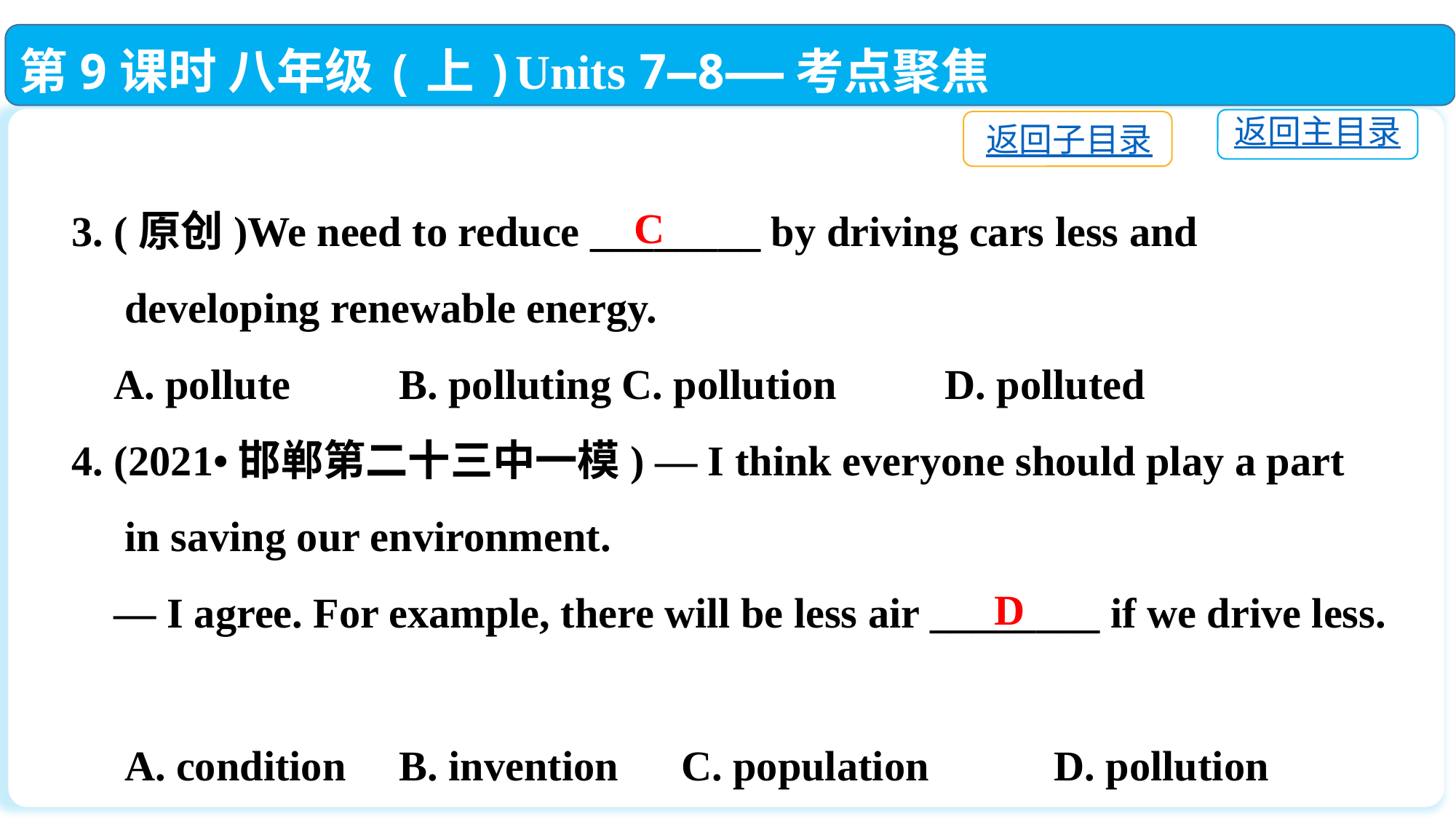

第9课时 八年级(上)Units 7—8——考点聚焦

返回主目录

返回子目录
3. (原创)We need to reduce ________ by driving cars less and
     developing renewable energy.
    A. pollute	B. polluting C. pollution	D. polluted
4. (2021•邯郸第二十三中一模) — I think everyone should play a part
     in saving our environment.
    — I agree. For example, there will be less air ________ if we drive less.
     A. condition　	B. invention　C. population　 	D. pollution
C
D